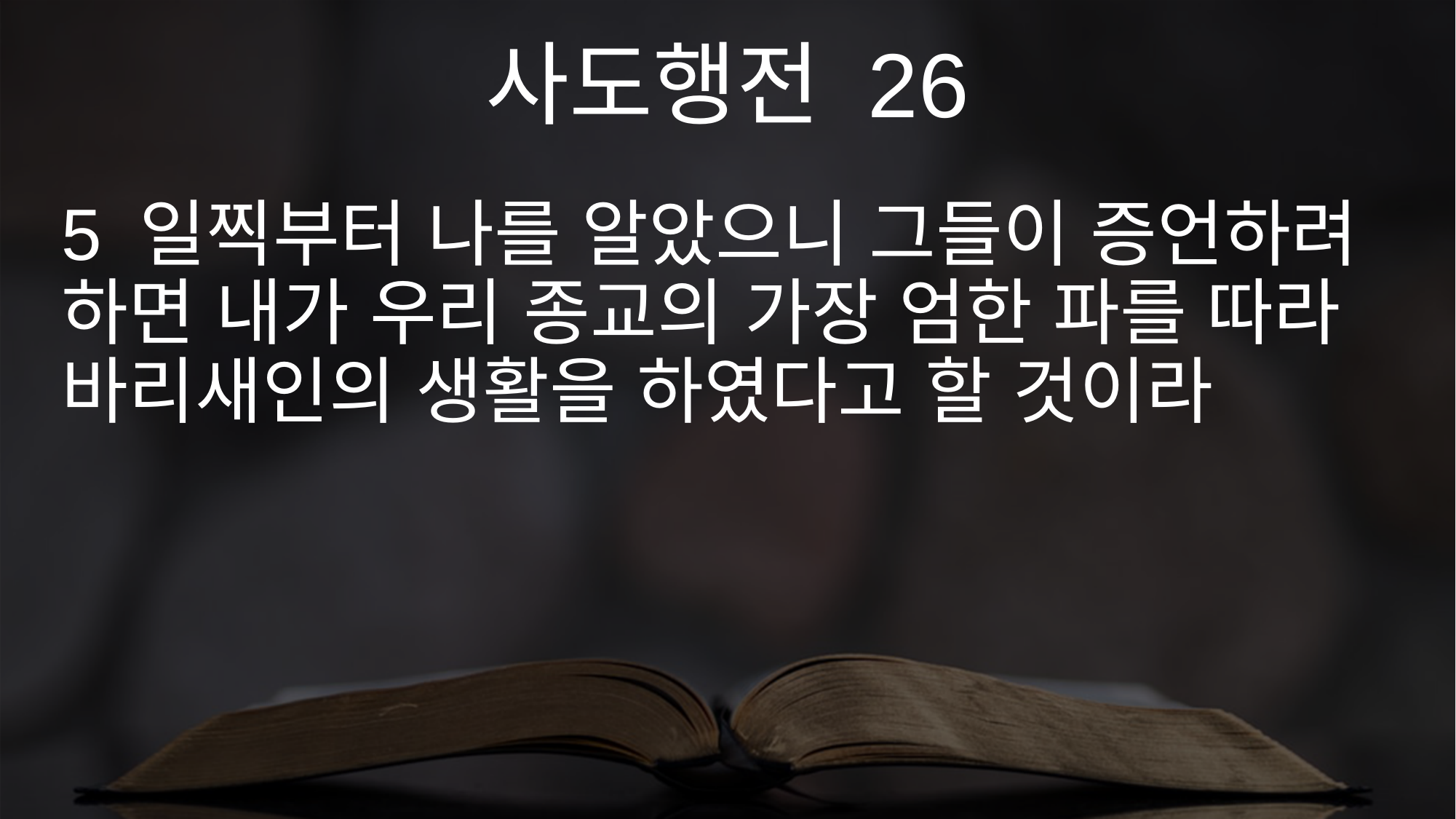

사도행전 26
5 일찍부터 나를 알았으니 그들이 증언하려 하면 내가 우리 종교의 가장 엄한 파를 따라 바리새인의 생활을 하였다고 할 것이라